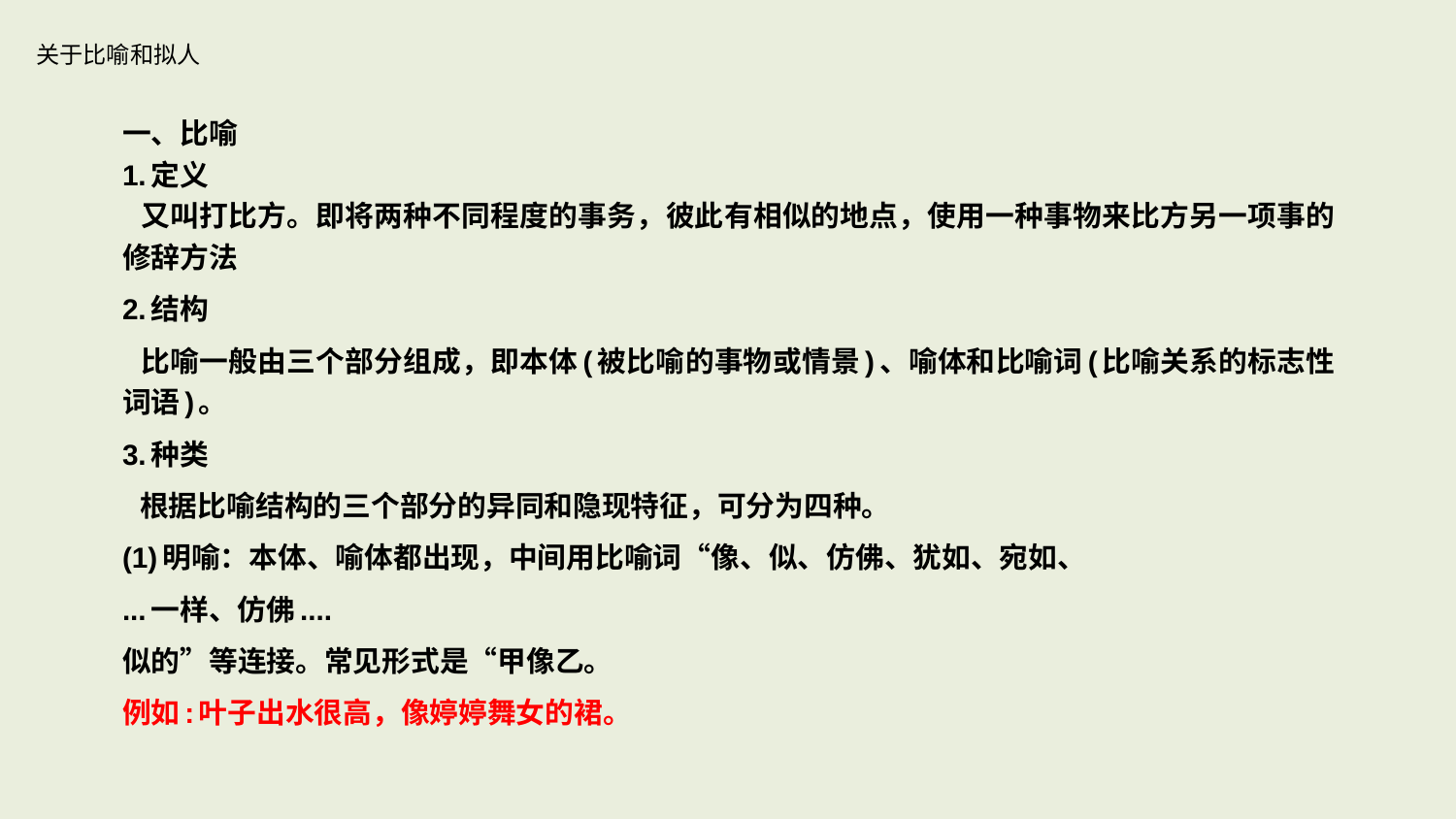

# 关于比喻和拟人
一、比喻
1.定义
  又叫打比方。即将两种不同程度的事务，彼此有相似的地点，使用一种事物来比方另一项事的修辞方法
2.结构
  比喻一般由三个部分组成，即本体(被比喻的事物或情景)、喻体和比喻词(比喻关系的标志性词语)。
3.种类
  根据比喻结构的三个部分的异同和隐现特征，可分为四种。
(1)明喻：本体、喻体都出现，中间用比喻词“像、似、仿佛、犹如、宛如、
...一样、仿佛....
似的”等连接。常见形式是“甲像乙。
例如:叶子出水很高，像婷婷舞女的裙。